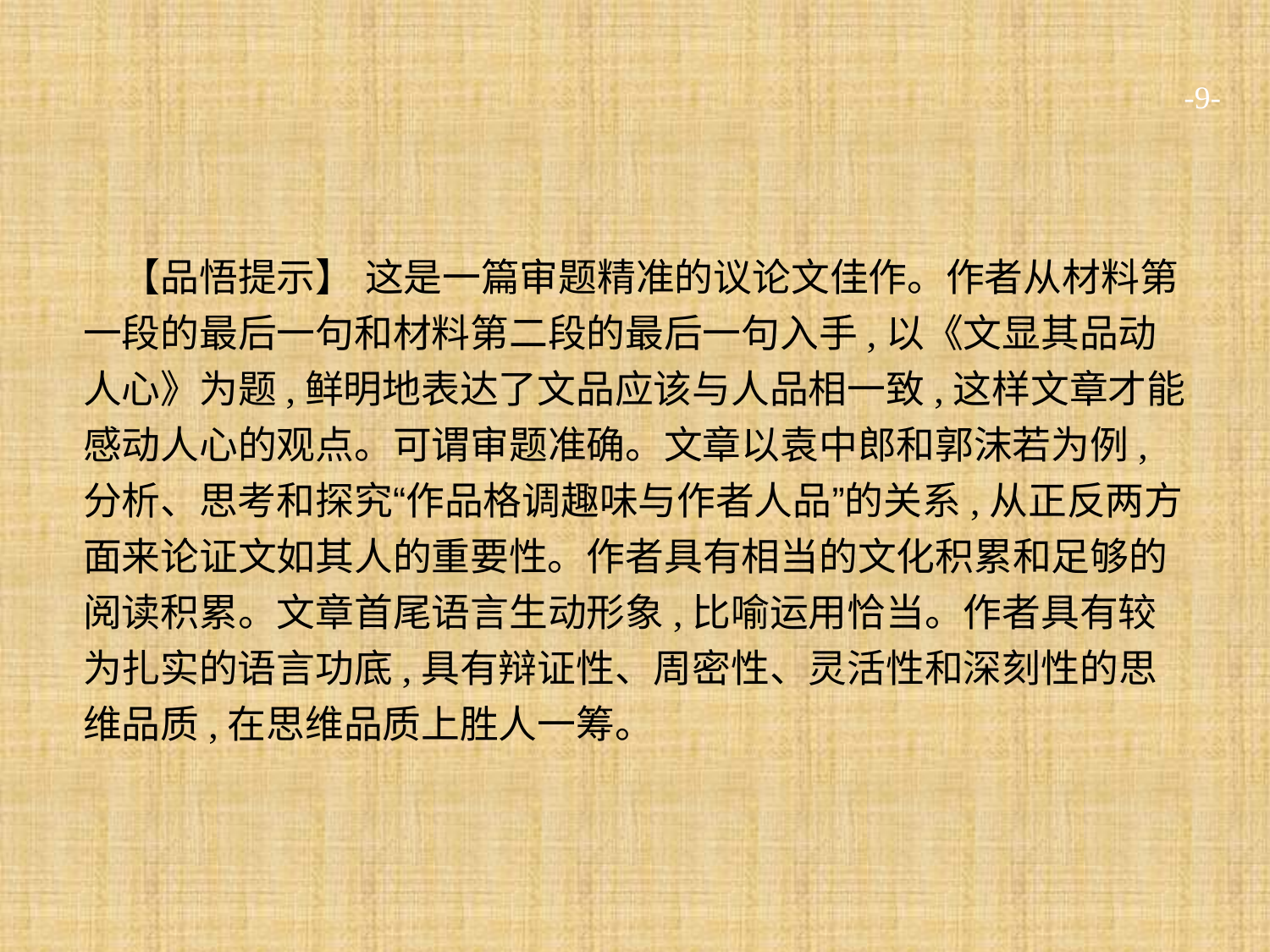

-9-
【品悟提示】 这是一篇审题精准的议论文佳作。作者从材料第一段的最后一句和材料第二段的最后一句入手,以《文显其品动人心》为题,鲜明地表达了文品应该与人品相一致,这样文章才能感动人心的观点。可谓审题准确。文章以袁中郎和郭沫若为例,分析、思考和探究“作品格调趣味与作者人品”的关系,从正反两方面来论证文如其人的重要性。作者具有相当的文化积累和足够的阅读积累。文章首尾语言生动形象,比喻运用恰当。作者具有较为扎实的语言功底,具有辩证性、周密性、灵活性和深刻性的思维品质,在思维品质上胜人一筹。